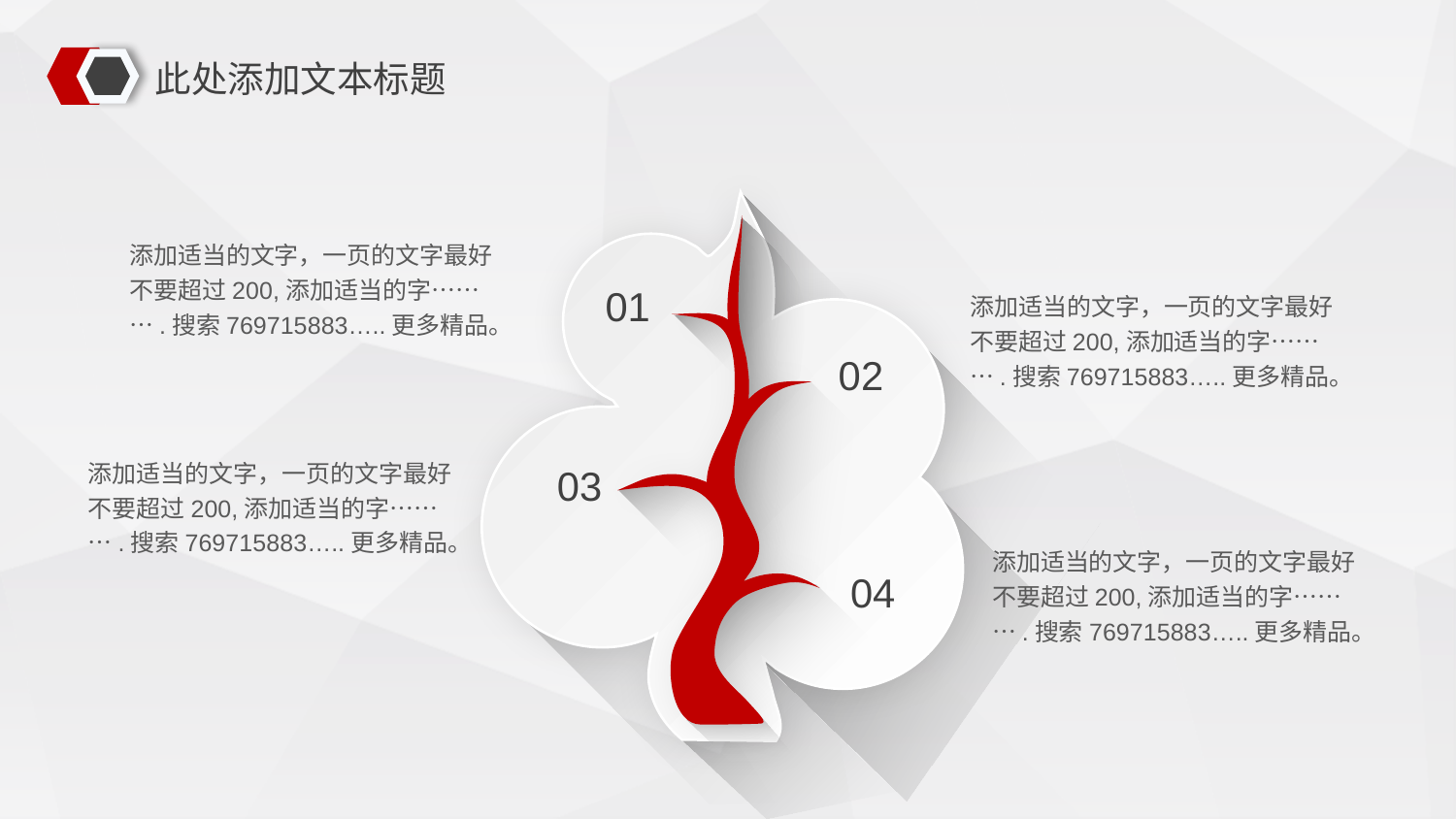

此处添加文本标题

添加适当的文字，一页的文字最好不要超过200,添加适当的字……….搜索769715883…..更多精品。
添加适当的文字，一页的文字最好不要超过200,添加适当的字……….搜索769715883…..更多精品。
01
02
添加适当的文字，一页的文字最好不要超过200,添加适当的字……….搜索769715883…..更多精品。
03
添加适当的文字，一页的文字最好不要超过200,添加适当的字……….搜索769715883…..更多精品。
04